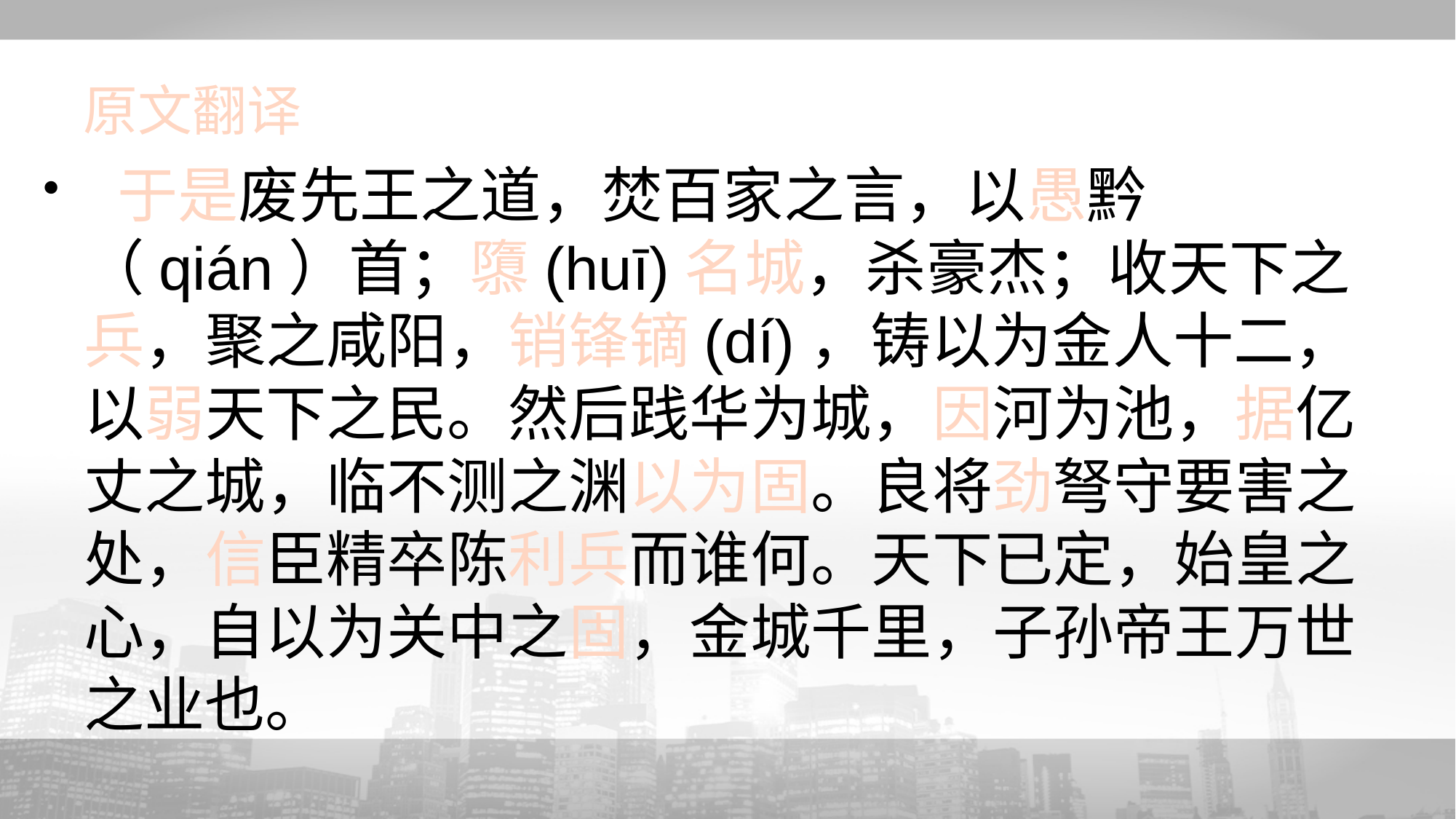

# 原文翻译
  于是废先王之道，焚百家之言，以愚黔（qián）首；隳(huī)名城，杀豪杰；收天下之兵，聚之咸阳，销锋镝(dí)，铸以为金人十二，以弱天下之民。然后践华为城，因河为池，据亿丈之城，临不测之渊以为固。良将劲弩守要害之处，信臣精卒陈利兵而谁何。天下已定，始皇之心，自以为关中之固，金城千里，子孙帝王万世之业也。